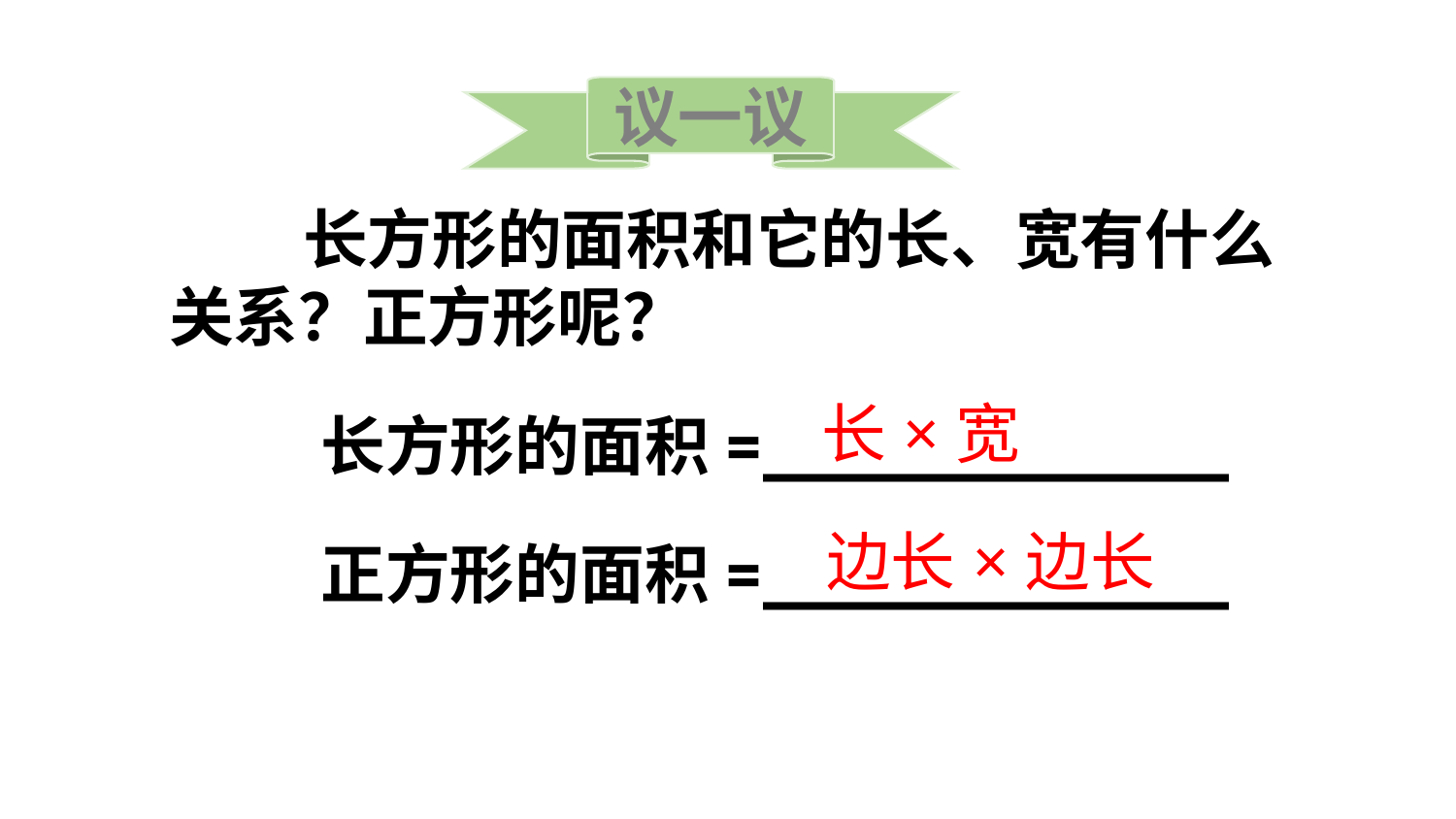

议一议
        长方形的面积和它的长、宽有什么关系？正方形呢？
长×宽
长方形的面积=____________
边长×边长
正方形的面积=____________